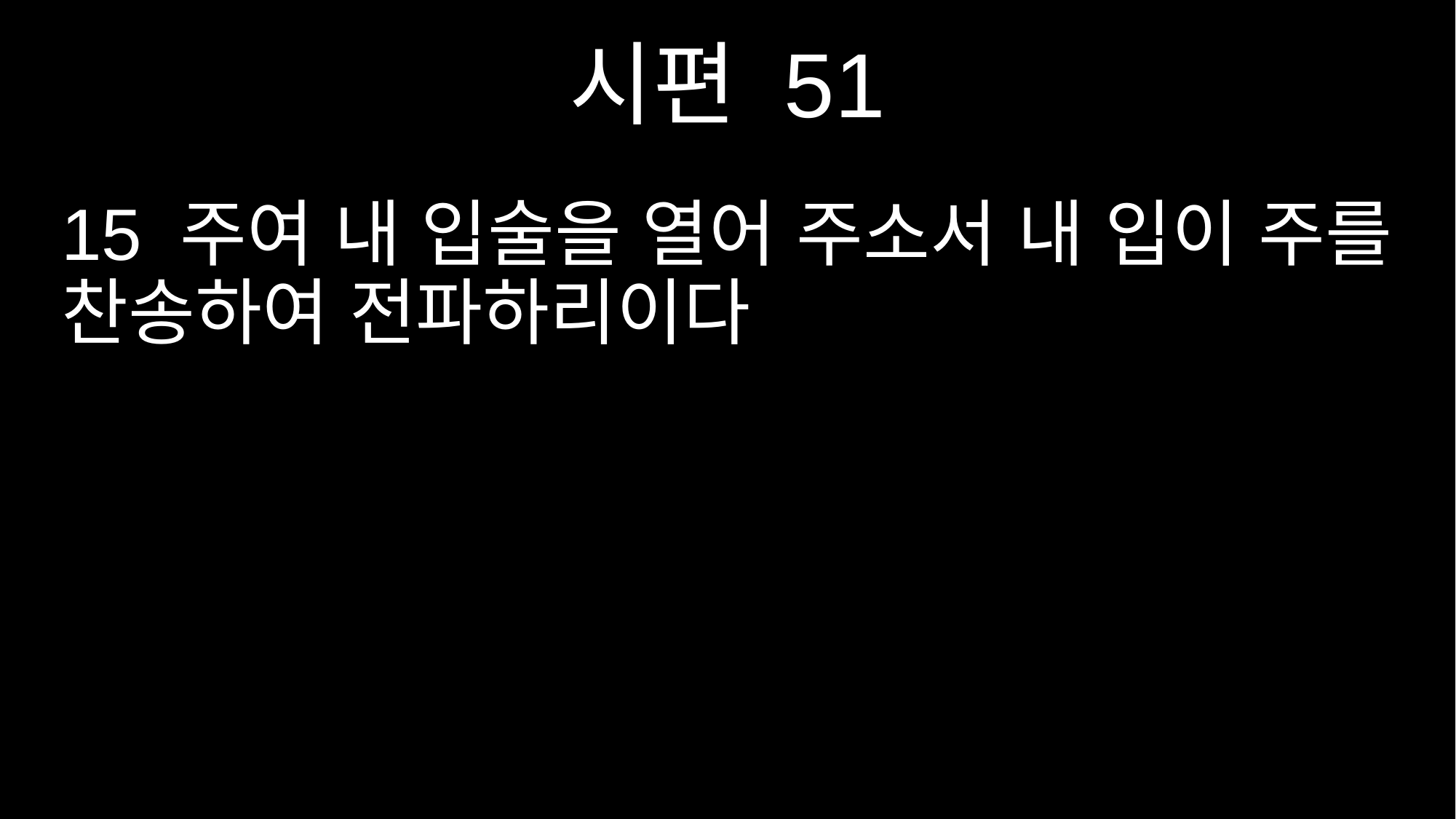

시편 51
15 주여 내 입술을 열어 주소서 내 입이 주를 찬송하여 전파하리이다